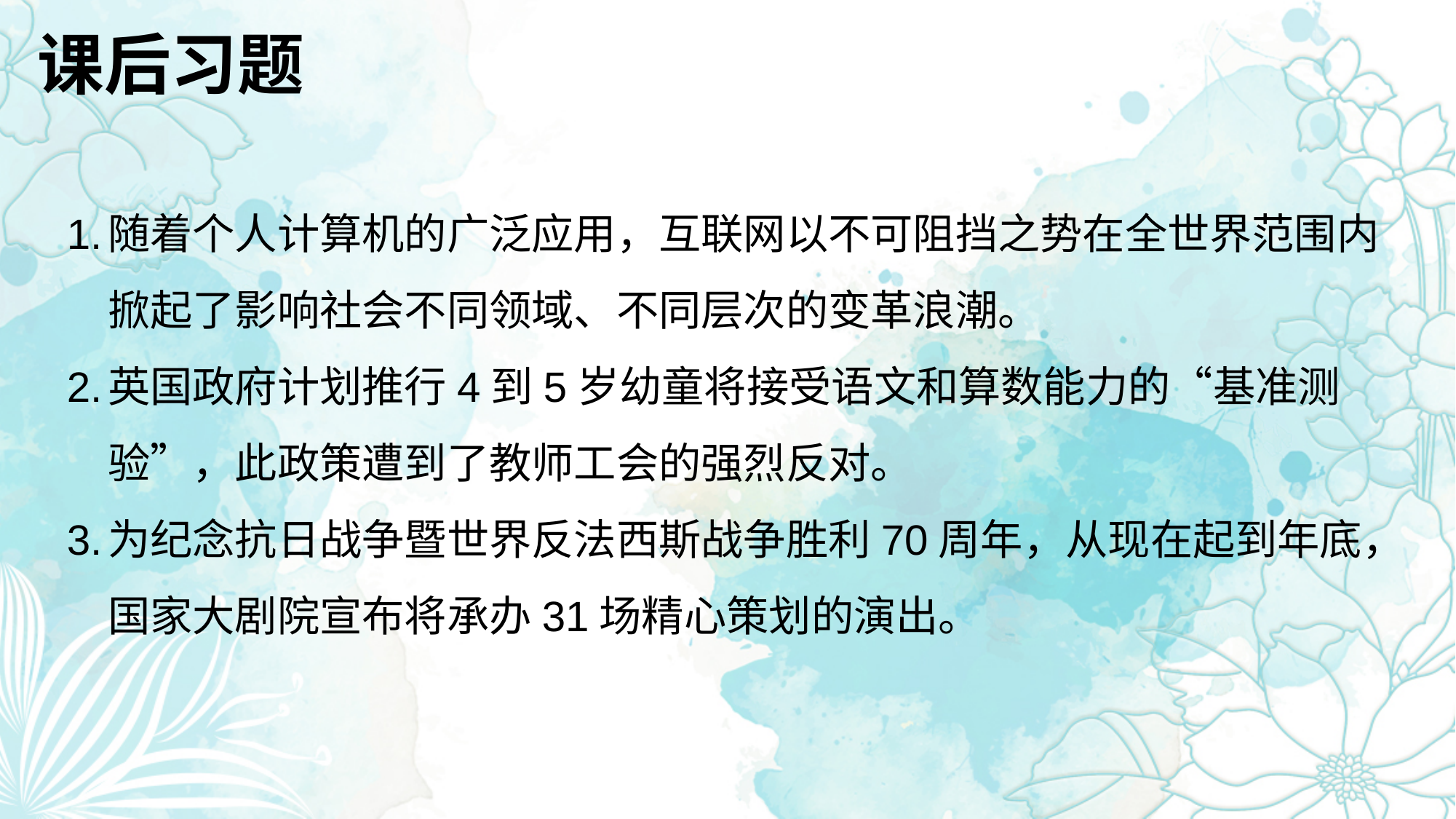

课后习题
随着个人计算机的广泛应用，互联网以不可阻挡之势在全世界范围内掀起了影响社会不同领域、不同层次的变革浪潮。
英国政府计划推行4到5岁幼童将接受语文和算数能力的“基准测验”，此政策遭到了教师工会的强烈反对。
为纪念抗日战争暨世界反法西斯战争胜利70周年，从现在起到年底，国家大剧院宣布将承办31场精心策划的演出。